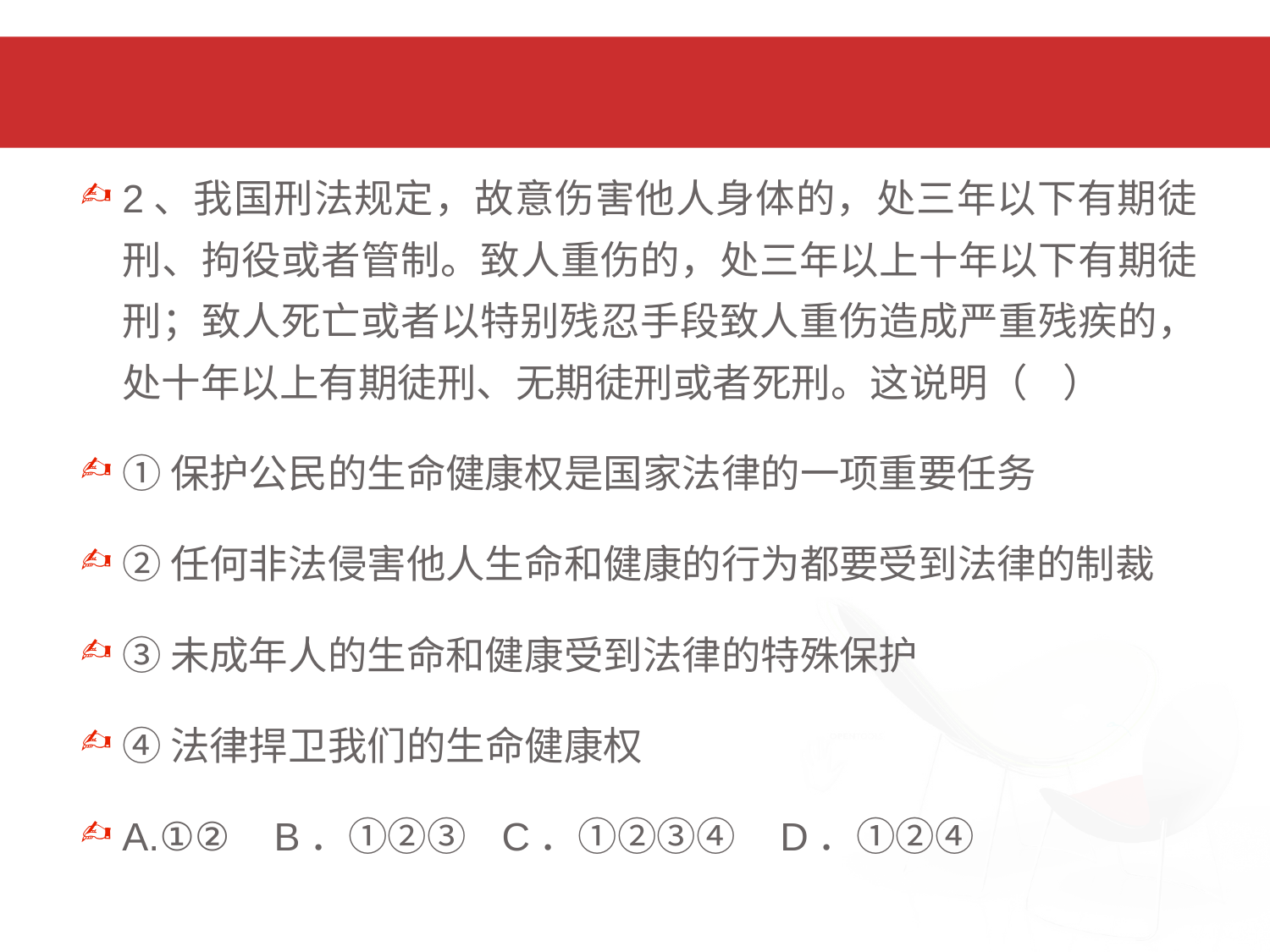

2、我国刑法规定，故意伤害他人身体的，处三年以下有期徒刑、拘役或者管制。致人重伤的，处三年以上十年以下有期徒刑；致人死亡或者以特别残忍手段致人重伤造成严重残疾的，处十年以上有期徒刑、无期徒刑或者死刑。这说明（    ）
①保护公民的生命健康权是国家法律的一项重要任务
②任何非法侵害他人生命和健康的行为都要受到法律的制裁
③未成年人的生命和健康受到法律的特殊保护
④法律捍卫我们的生命健康权
A.①②    B．①②③   C．①②③④    D．①②④